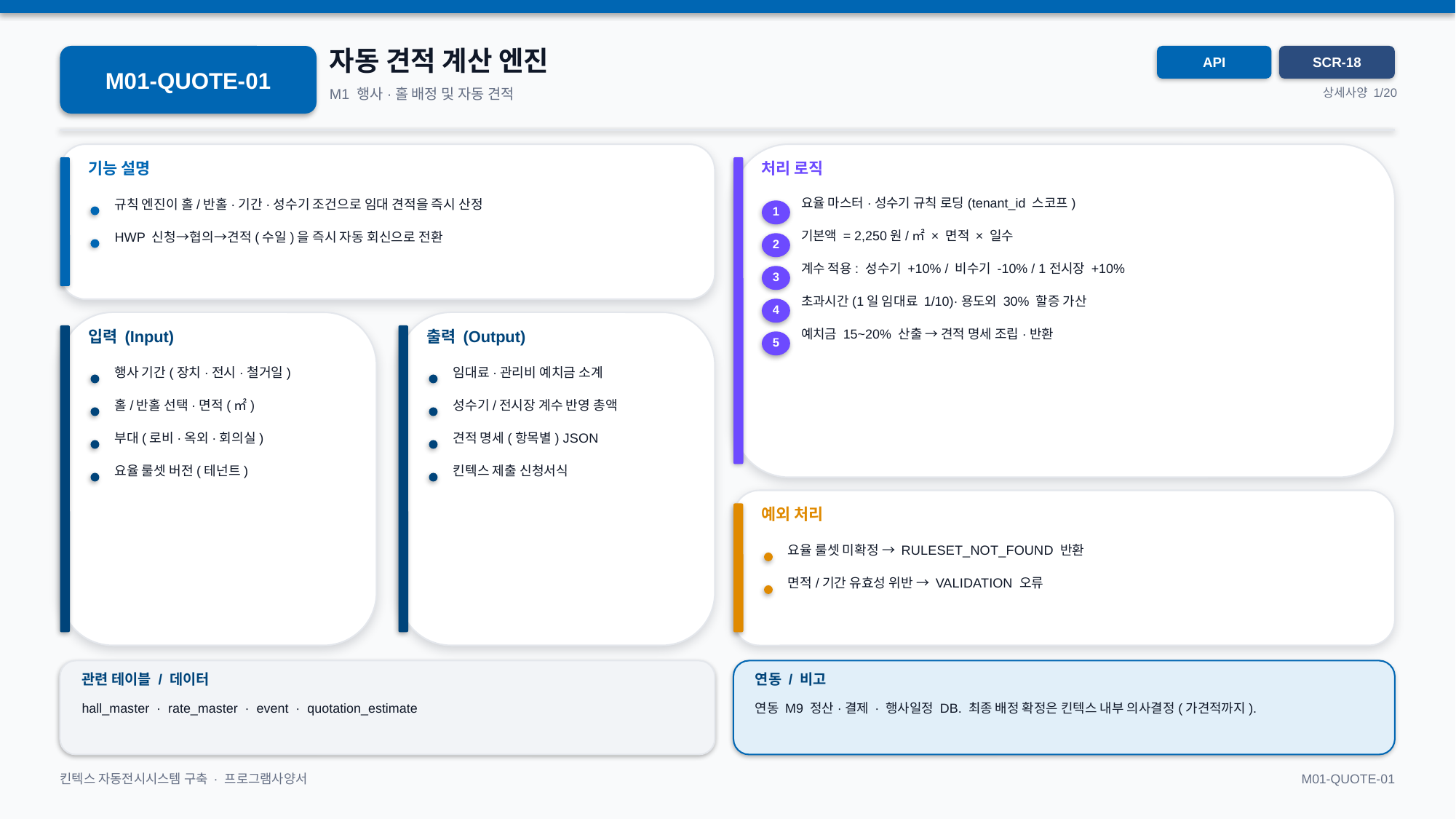

자동 견적 계산 엔진

M01-QUOTE-01

API

SCR-18
M1 행사·홀 배정 및 자동 견적
상세사양 1/20

기능 설명
처리 로직
요율 마스터·성수기 규칙 로딩(tenant_id 스코프)
규칙 엔진이 홀/반홀·기간·성수기 조건으로 임대 견적을 즉시 산정
1

기본액 = 2,250원/㎡ × 면적 × 일수
HWP 신청→협의→견적(수일)을 즉시 자동 회신으로 전환
2

계수 적용: 성수기 +10% / 비수기 -10% / 1전시장 +10%
3

초과시간(1일 임대료 1/10)·용도외 30% 할증 가산
4

입력 (Input)
출력 (Output)
예치금 15~20% 산출 → 견적 명세 조립·반환
5

행사 기간(장치·전시·철거일)
임대료·관리비 예치금 소계

홀/반홀 선택·면적(㎡)
성수기/전시장 계수 반영 총액

부대(로비·옥외·회의실)
견적 명세(항목별) JSON

요율 룰셋 버전(테넌트)
킨텍스 제출 신청서식

예외 처리
요율 룰셋 미확정 → RULESET_NOT_FOUND 반환

면적/기간 유효성 위반 → VALIDATION 오류

관련 테이블 / 데이터
연동 / 비고
hall_master  ·  rate_master  ·  event  ·  quotation_estimate
연동 M9 정산·결제 · 행사일정 DB. 최종 배정 확정은 킨텍스 내부 의사결정(가견적까지).
킨텍스 자동전시시스템 구축 · 프로그램사양서
M01-QUOTE-01